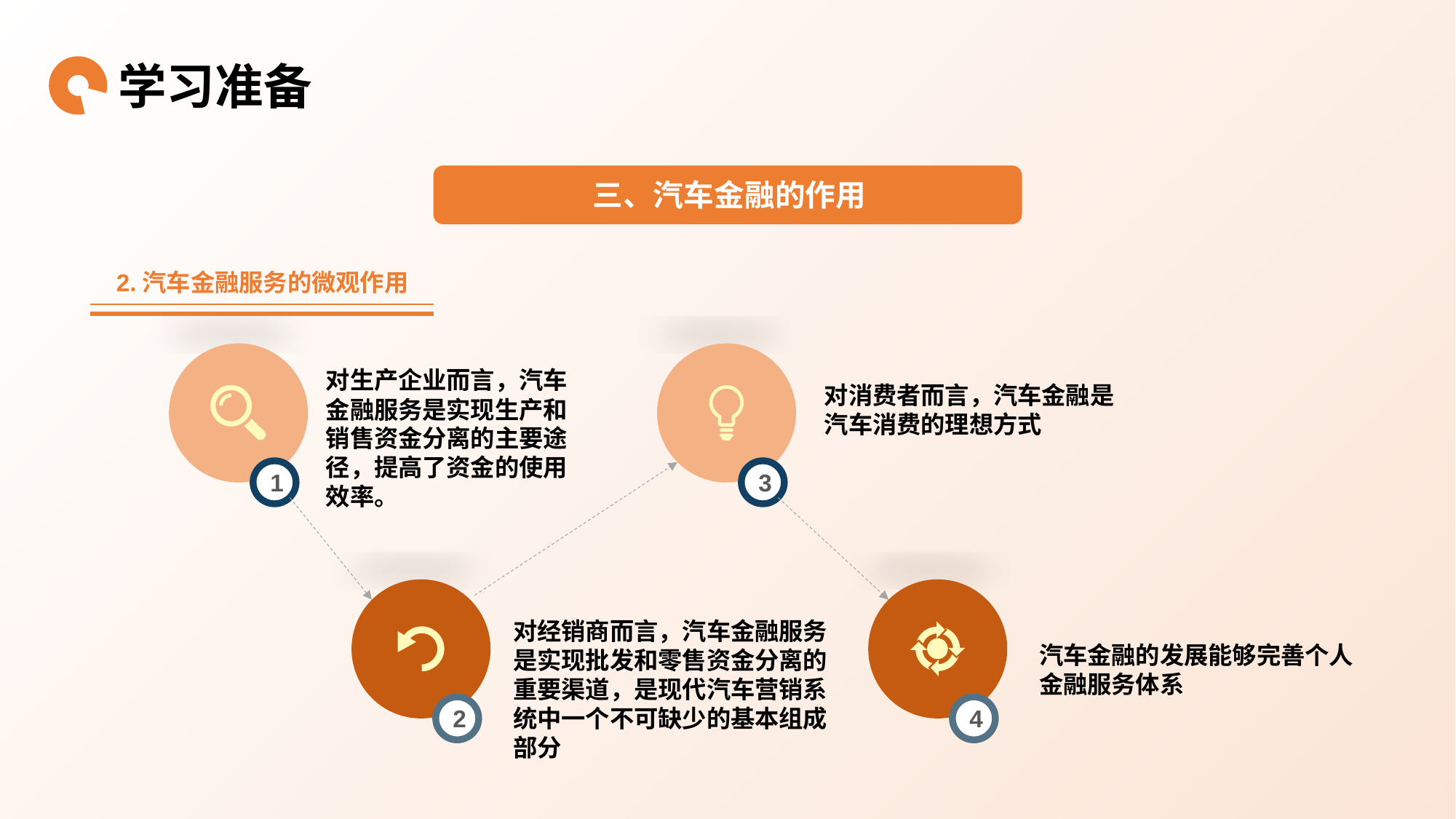

学习准备

三、汽车金融的作用
2.汽车金融服务的微观作用

对生产企业而言，汽车金融服务是实现生产和销售资金分离的主要途径，提高了资金的使用效率。
对消费者而言，汽车金融是汽车消费的理想方式

1
3

对经销商而言，汽车金融服务是实现批发和零售资金分离的重要渠道，是现代汽车营销系统中一个不可缺少的基本组成部分

汽车金融的发展能够完善个人金融服务体系
2
4